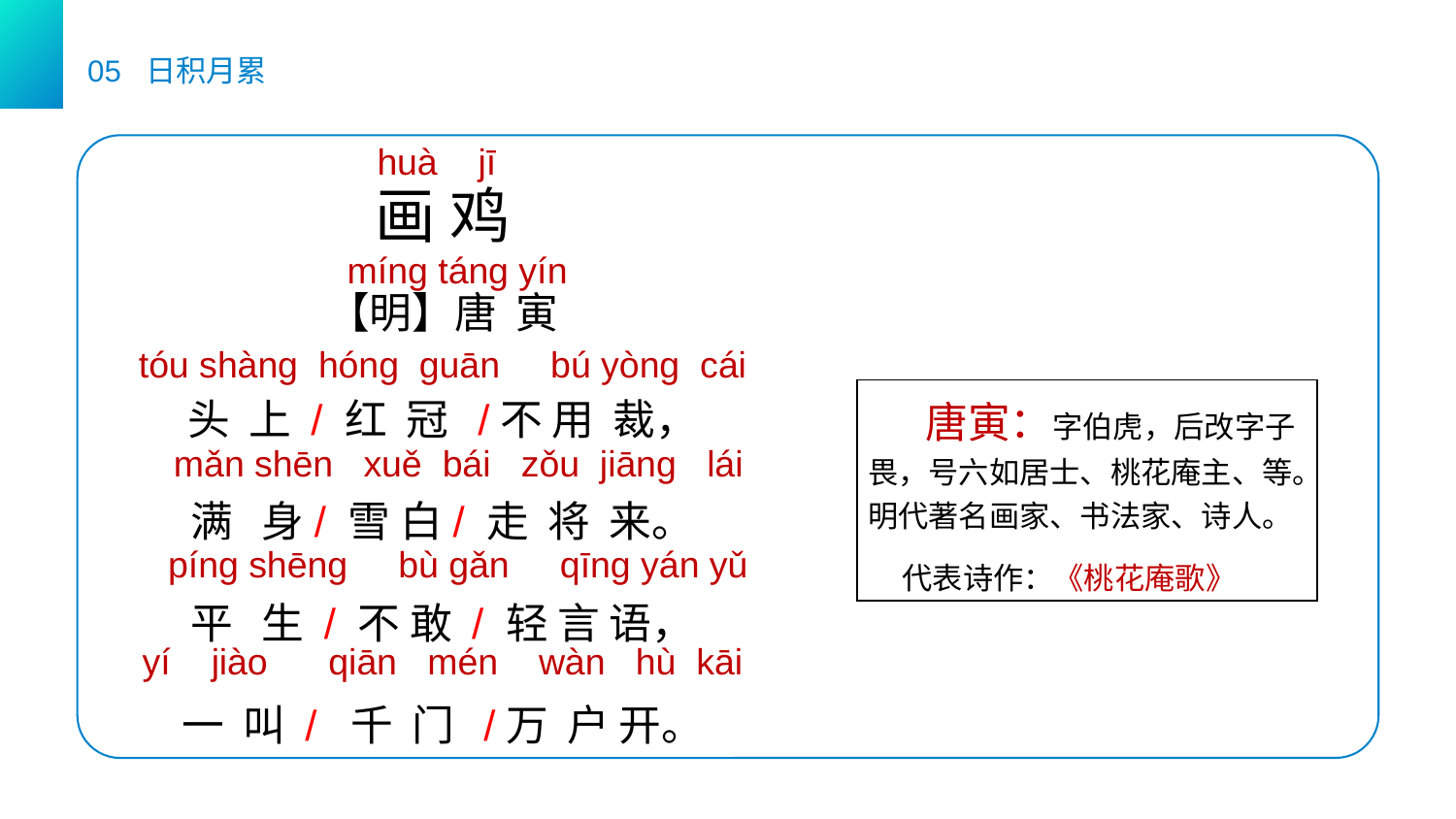

05  日积月累
huà    jī
画 鸡
mínɡ tánɡ yín
【明】唐  寅
tóu shànɡ  hónɡ  ɡuān     bú yònɡ  cái
头  上 / 红  冠  /不 用  裁，
满   身/ 雪 白/ 走  将  来。
平   生 / 不 敢 / 轻 言 语，
一  叫 /  千  门  /万  户 开。
     唐寅：字伯虎，后改字子畏，号六如居士、桃花庵主、等。明代著名画家、书法家、诗人。
    代表诗作：《桃花庵歌》
mǎn shēn   xuě  bái   zǒu  jiānɡ   lái
pínɡ shēnɡ     bù ɡǎn     qīnɡ yán yǔ
yí    jiào      qiān   mén    wàn   hù  kāi